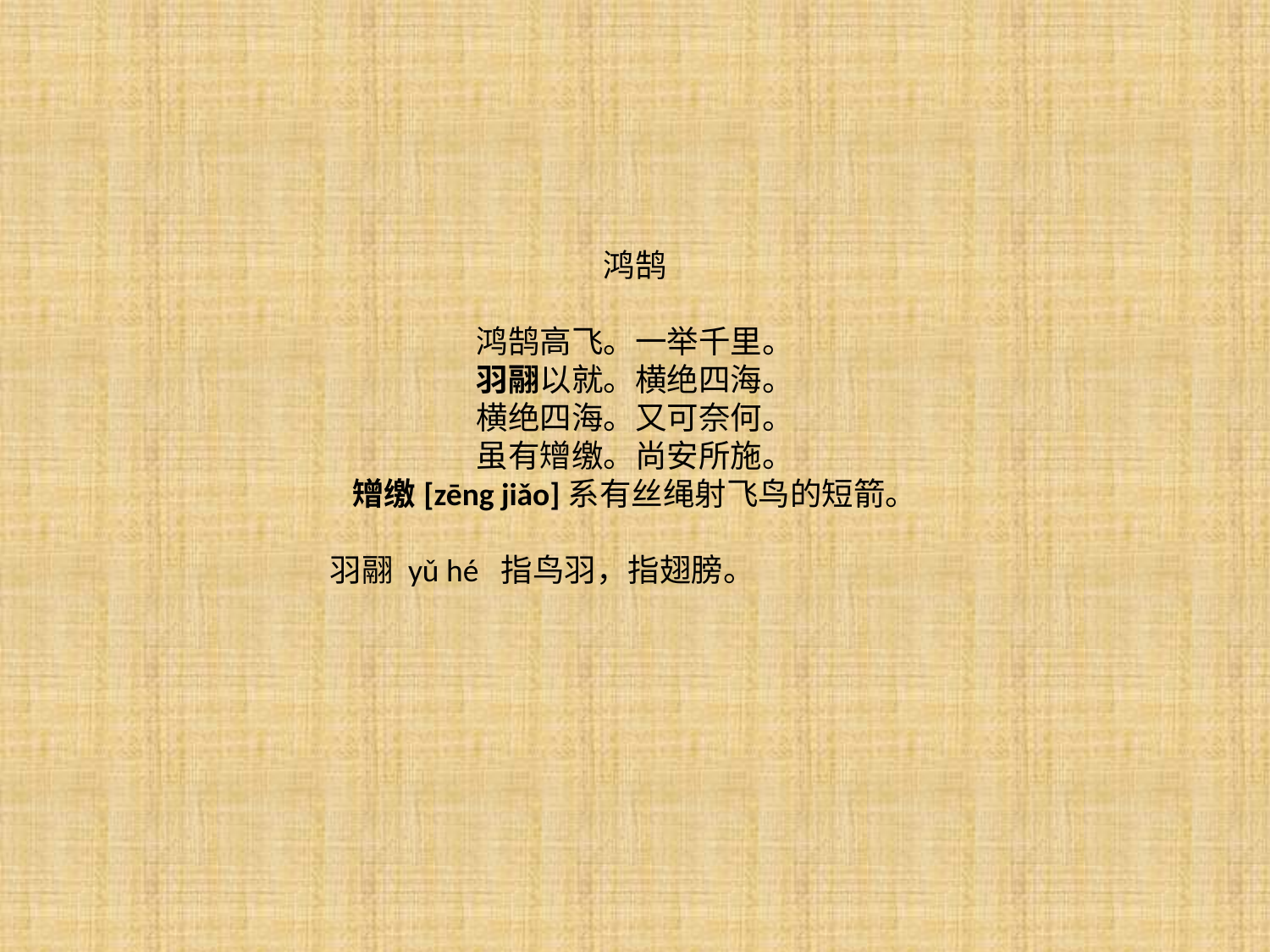

鸿鹄
鸿鹄高飞。一举千里。
羽翮以就。横绝四海。
横绝四海。又可奈何。
虽有矰缴。尚安所施。
矰缴[zēng jiǎo]系有丝绳射飞鸟的短箭。
羽翮 yǔ hé  指鸟羽，指翅膀。